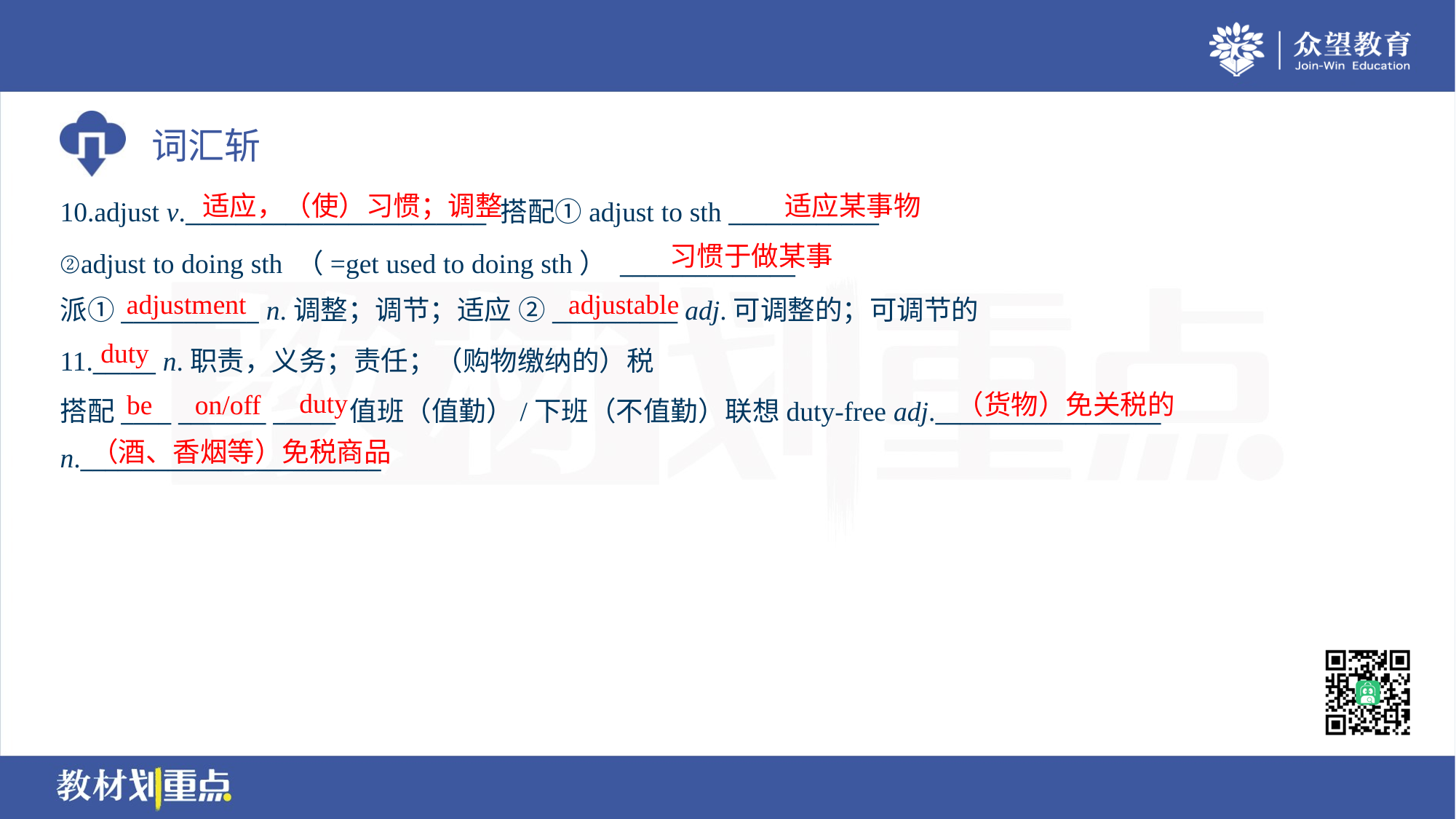

适应，（使）习惯；调整
适应某事物
10.adjust v.________________________ 搭配①adjust to sth ____________
习惯于做某事
②adjust to doing sth （=get used to doing sth） ______________
派①___________ n.调整；调节；适应 ②__________ adj.可调整的；可调节的
adjustment
adjustable
duty
11._____ n.职责，义务；责任；（购物缴纳的）税
搭配____ _______ _____ 值班（值勤）/下班（不值勤）联想duty-free adj.__________________
n.________________________
duty
be
on/off
（货物）免关税的
（酒、香烟等）免税商品